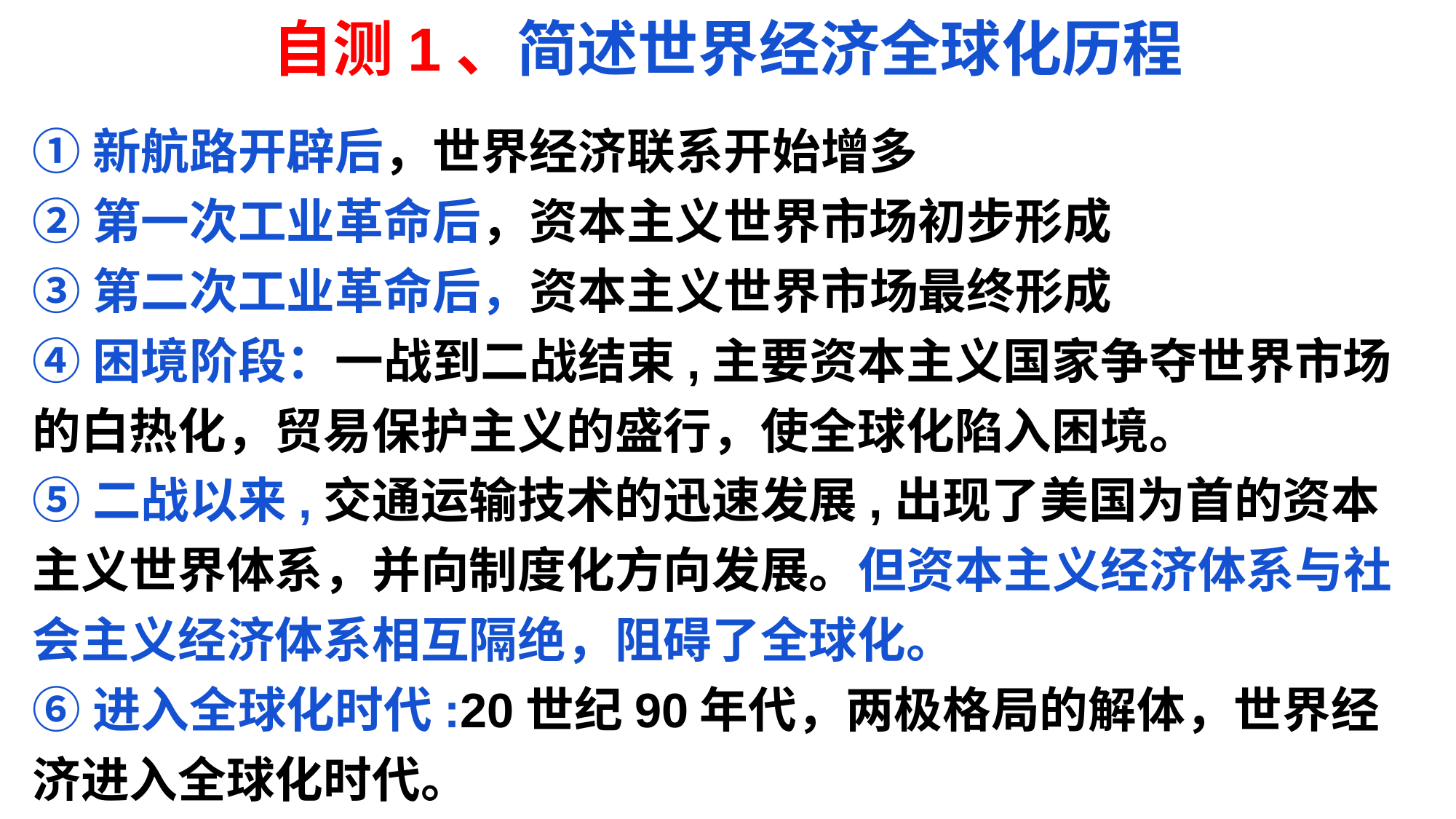

自测1、简述世界经济全球化历程
①新航路开辟后，世界经济联系开始增多
②第一次工业革命后，资本主义世界市场初步形成
③第二次工业革命后，资本主义世界市场最终形成
④困境阶段：一战到二战结束,主要资本主义国家争夺世界市场的白热化，贸易保护主义的盛行，使全球化陷入困境。
⑤二战以来,交通运输技术的迅速发展,出现了美国为首的资本主义世界体系，并向制度化方向发展。但资本主义经济体系与社会主义经济体系相互隔绝，阻碍了全球化。
⑥进入全球化时代:20世纪90年代，两极格局的解体，世界经济进入全球化时代。